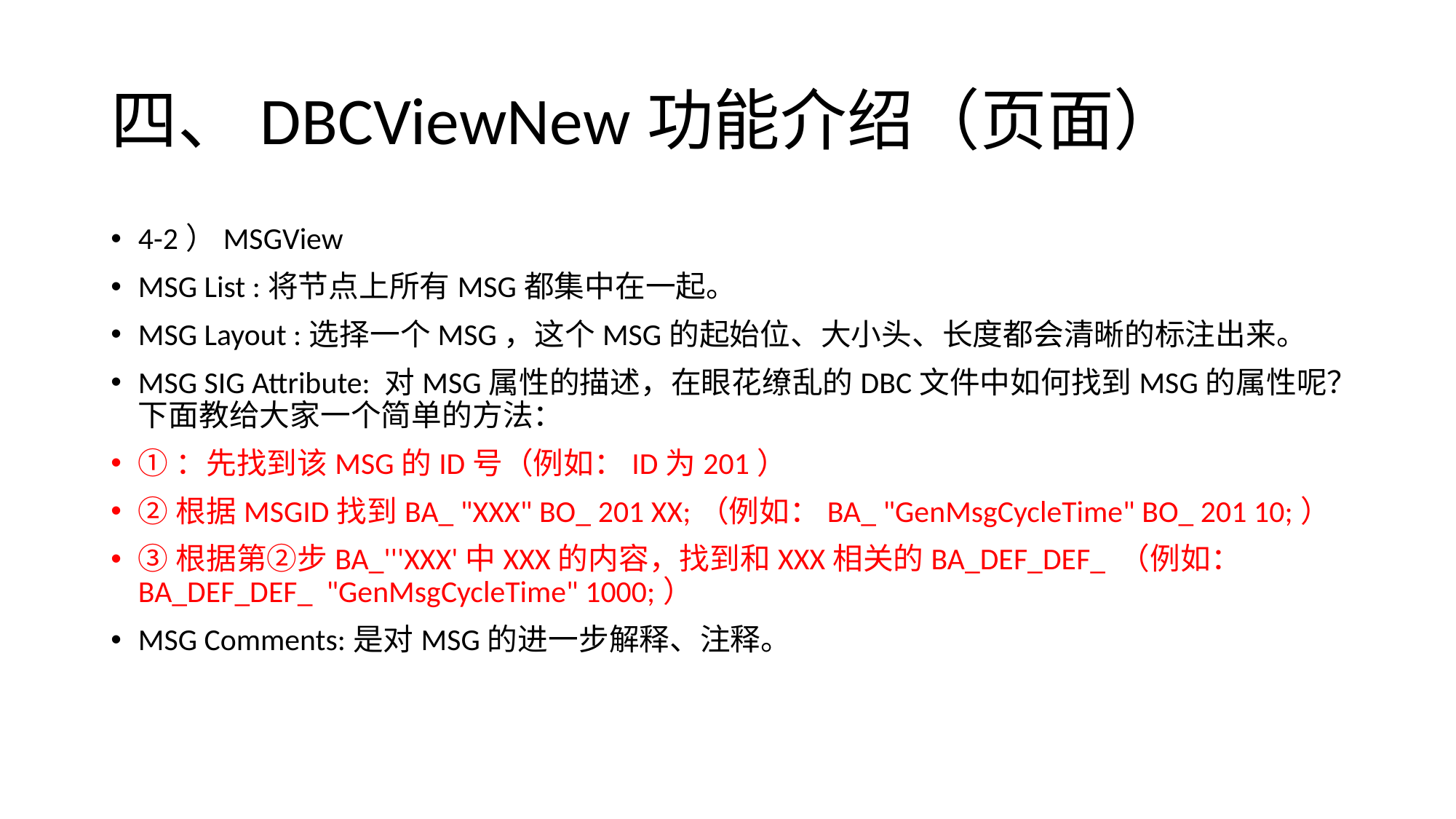

# 四、DBCViewNew功能介绍（页面）
4-2）MSGView
MSG List :将节点上所有MSG都集中在一起。
MSG Layout :选择一个MSG，这个MSG的起始位、大小头、长度都会清晰的标注出来。
MSG SIG Attribute: 对MSG属性的描述，在眼花缭乱的DBC文件中如何找到MSG的属性呢？下面教给大家一个简单的方法：
①：先找到该MSG的ID号（例如：ID为201）
②根据MSGID找到BA_ "XXX" BO_ 201 XX;（例如：BA_ "GenMsgCycleTime" BO_ 201 10;）
③根据第②步BA_'''XXX'中XXX的内容，找到和XXX相关的BA_DEF_DEF_ （例如：BA_DEF_DEF_  "GenMsgCycleTime" 1000;）
MSG Comments:是对MSG的进一步解释、注释。